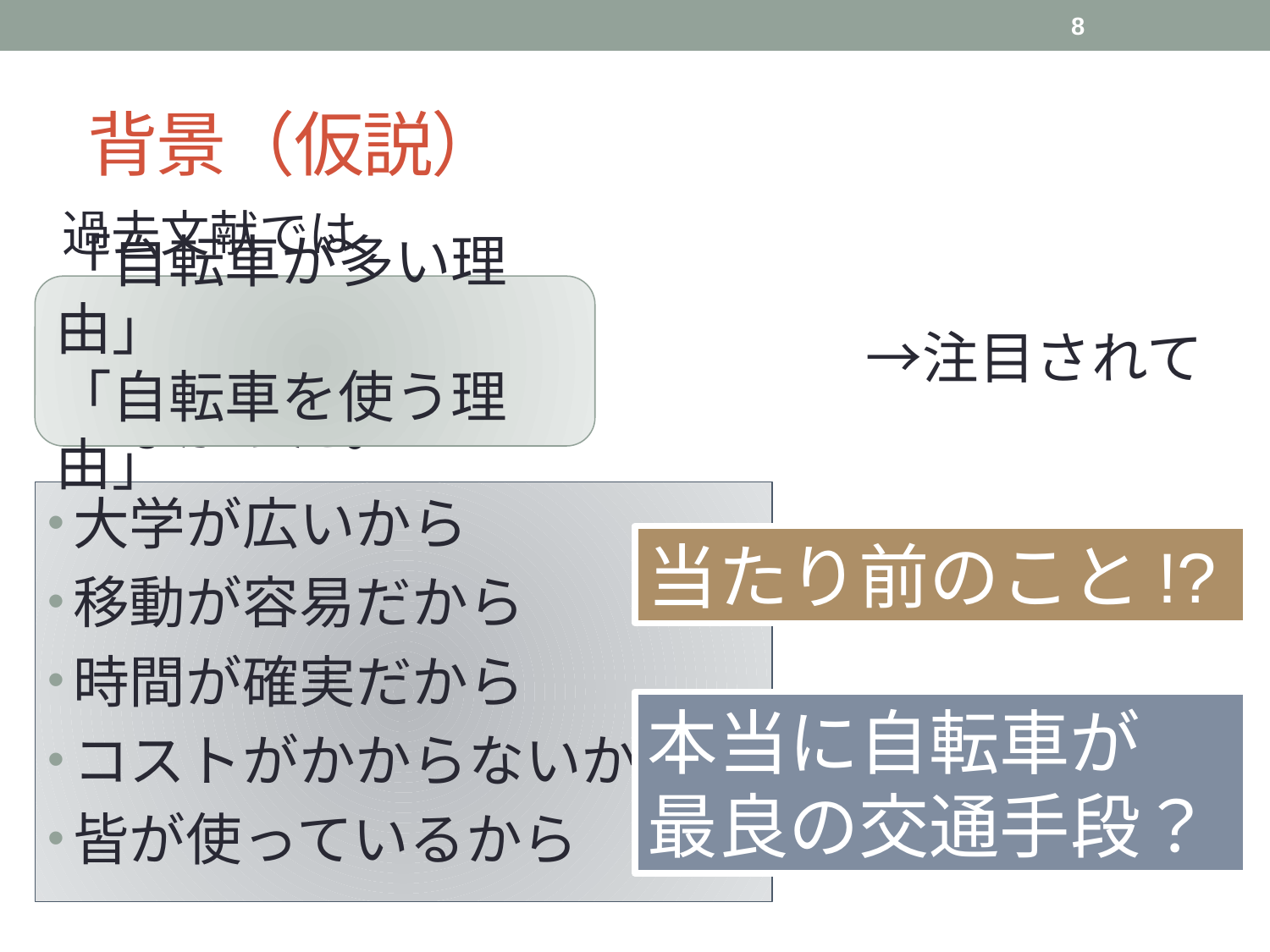

8
# 背景（仮説）
過去文献では

　　　　　　　　　　　　　　 →注目されていなかった。

「自転車が多い理由」
「自転車を使う理由」
大学が広いから
移動が容易だから
時間が確実だから
コストがかからないから
皆が使っているから
当たり前のこと!?
本当に自転車が
最良の交通手段？